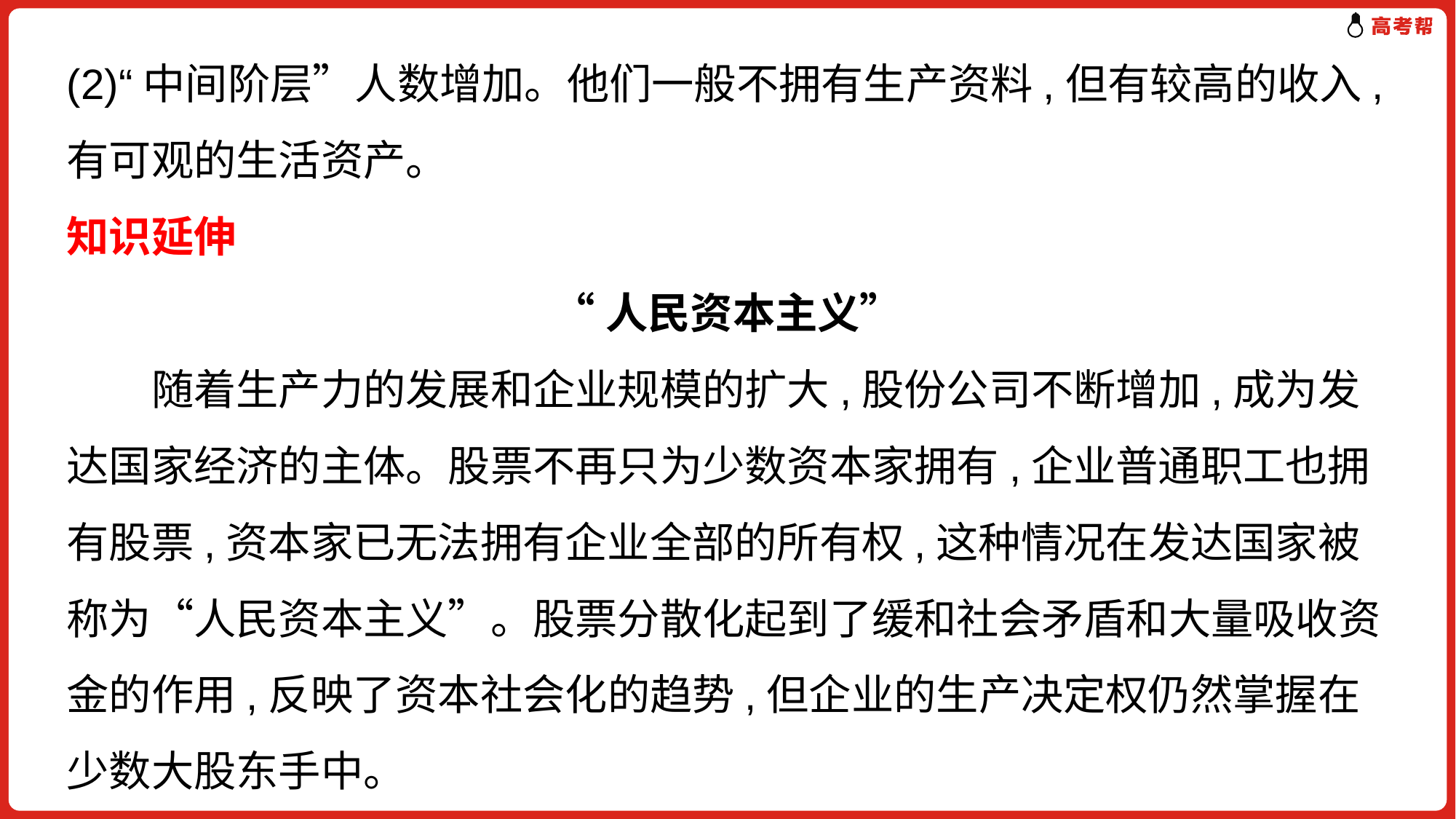

(2)“中间阶层”人数增加。他们一般不拥有生产资料,但有较高的收入,有可观的生活资产。
知识延伸
“人民资本主义”
　　随着生产力的发展和企业规模的扩大,股份公司不断增加,成为发达国家经济的主体。股票不再只为少数资本家拥有,企业普通职工也拥有股票,资本家已无法拥有企业全部的所有权,这种情况在发达国家被称为“人民资本主义”。股票分散化起到了缓和社会矛盾和大量吸收资金的作用,反映了资本社会化的趋势,但企业的生产决定权仍然掌握在少数大股东手中。